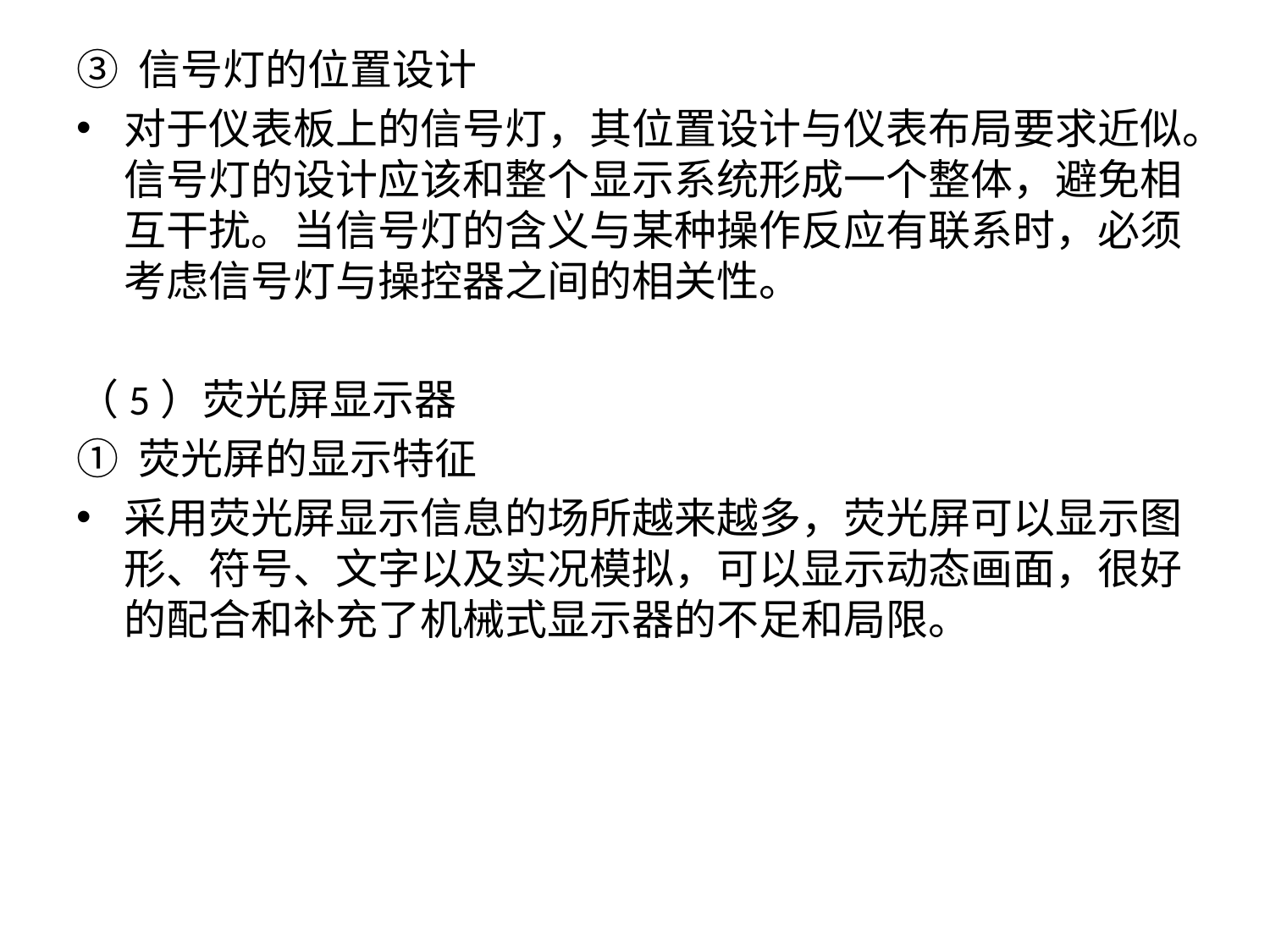

③ 信号灯的位置设计
对于仪表板上的信号灯，其位置设计与仪表布局要求近似。信号灯的设计应该和整个显示系统形成一个整体，避免相互干扰。当信号灯的含义与某种操作反应有联系时，必须考虑信号灯与操控器之间的相关性。

（5）荧光屏显示器
① 荧光屏的显示特征
采用荧光屏显示信息的场所越来越多，荧光屏可以显示图形、符号、文字以及实况模拟，可以显示动态画面，很好的配合和补充了机械式显示器的不足和局限。